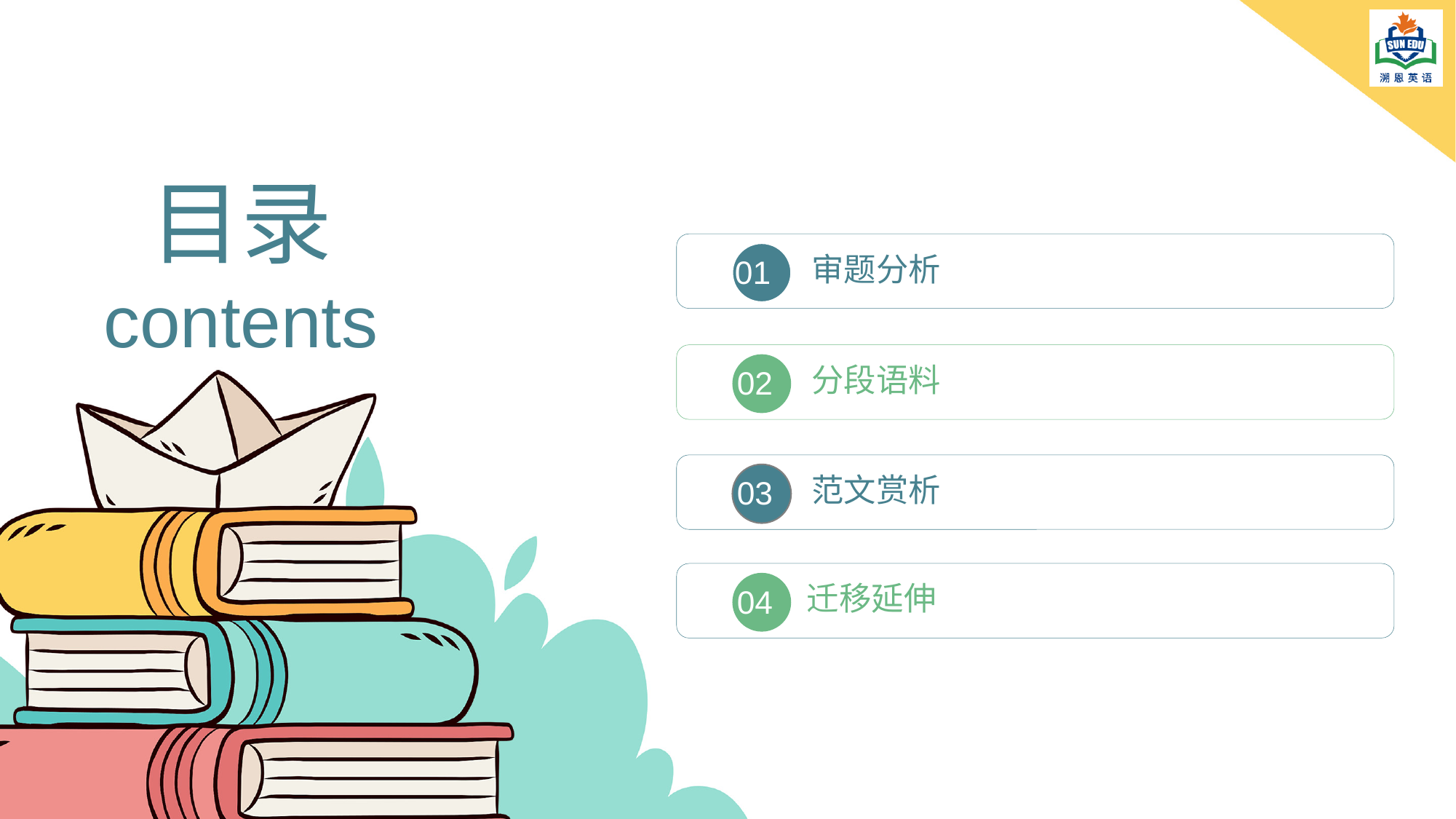

目录
contents

审题分析
01

分段语料
02

范文赏析
03

迁移延伸
04